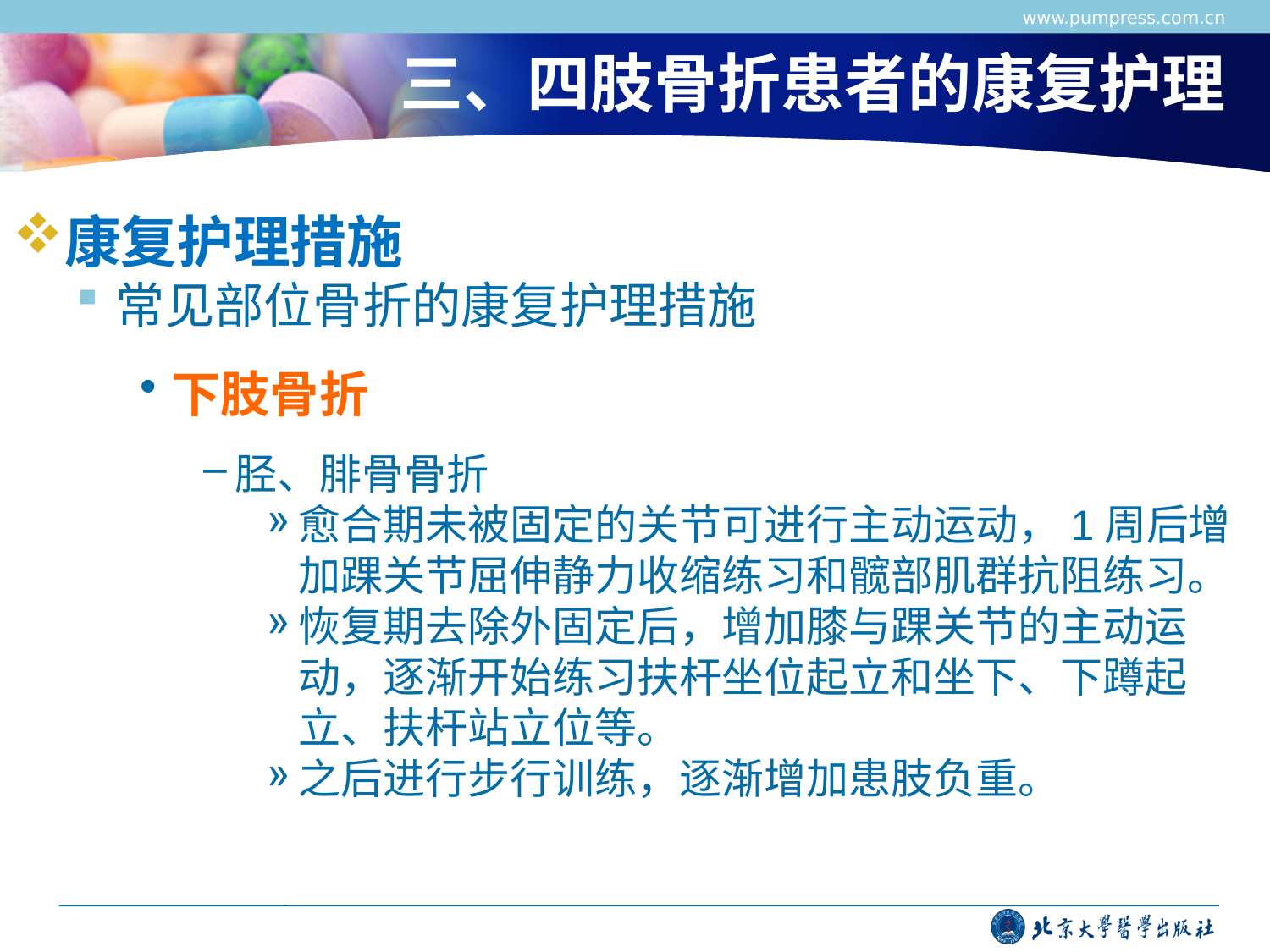

www.pumpress.com.cn
# 三、四肢骨折患者的康复护理
康复护理措施
常见部位骨折的康复护理措施
下肢骨折
胫、腓骨骨折
愈合期未被固定的关节可进行主动运动，1周后增加踝关节屈伸静力收缩练习和髋部肌群抗阻练习。
恢复期去除外固定后，增加膝与踝关节的主动运动，逐渐开始练习扶杆坐位起立和坐下、下蹲起立、扶杆站立位等。
之后进行步行训练，逐渐增加患肢负重。